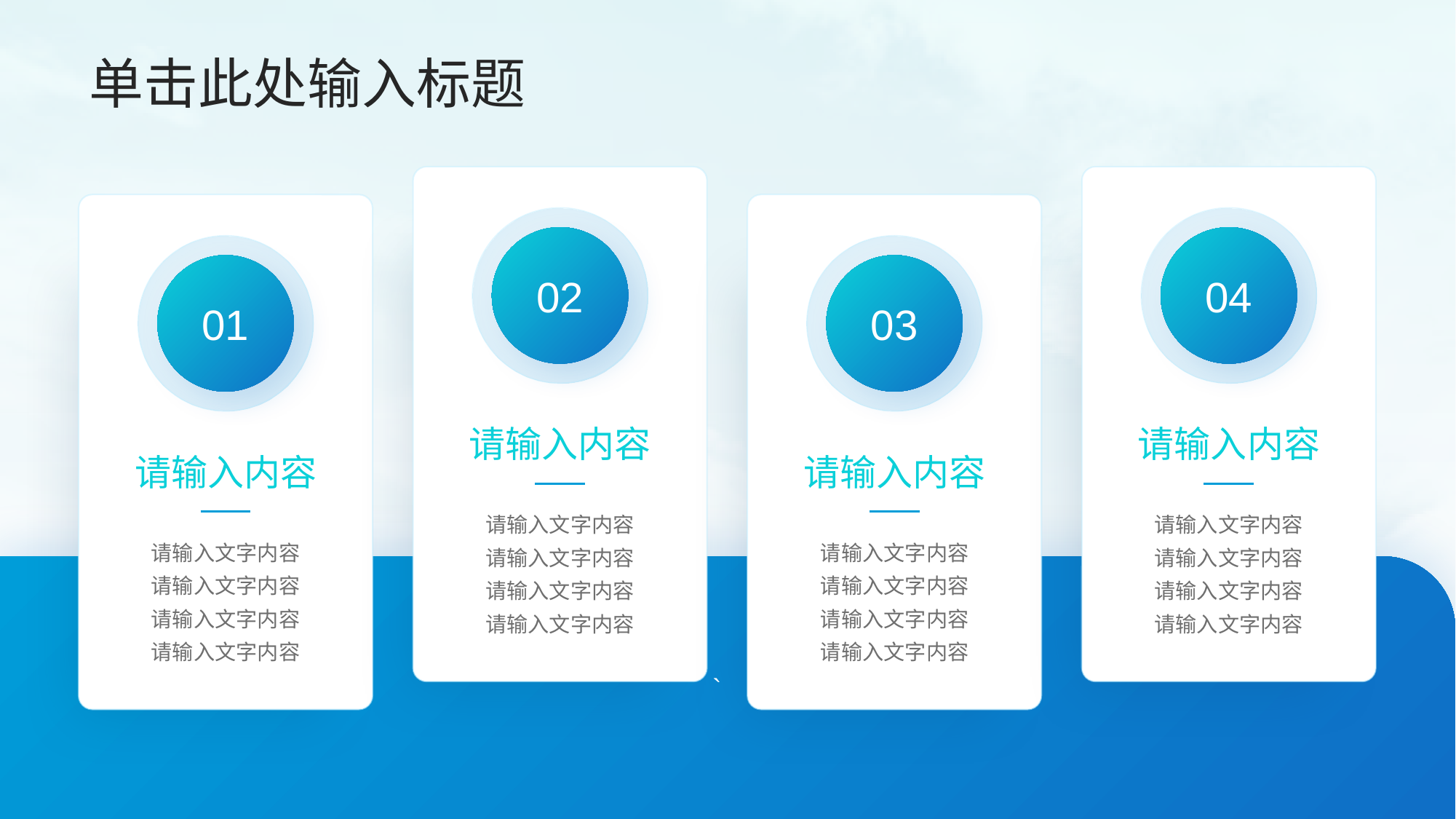

单击此处输入标题

02
请输入内容
请输入文字内容
请输入文字内容
请输入文字内容
请输入文字内容

04
请输入内容
请输入文字内容
请输入文字内容
请输入文字内容
请输入文字内容

01
请输入内容
请输入文字内容
请输入文字内容
请输入文字内容
请输入文字内容

03
请输入内容
请输入文字内容
请输入文字内容
请输入文字内容
请输入文字内容
`